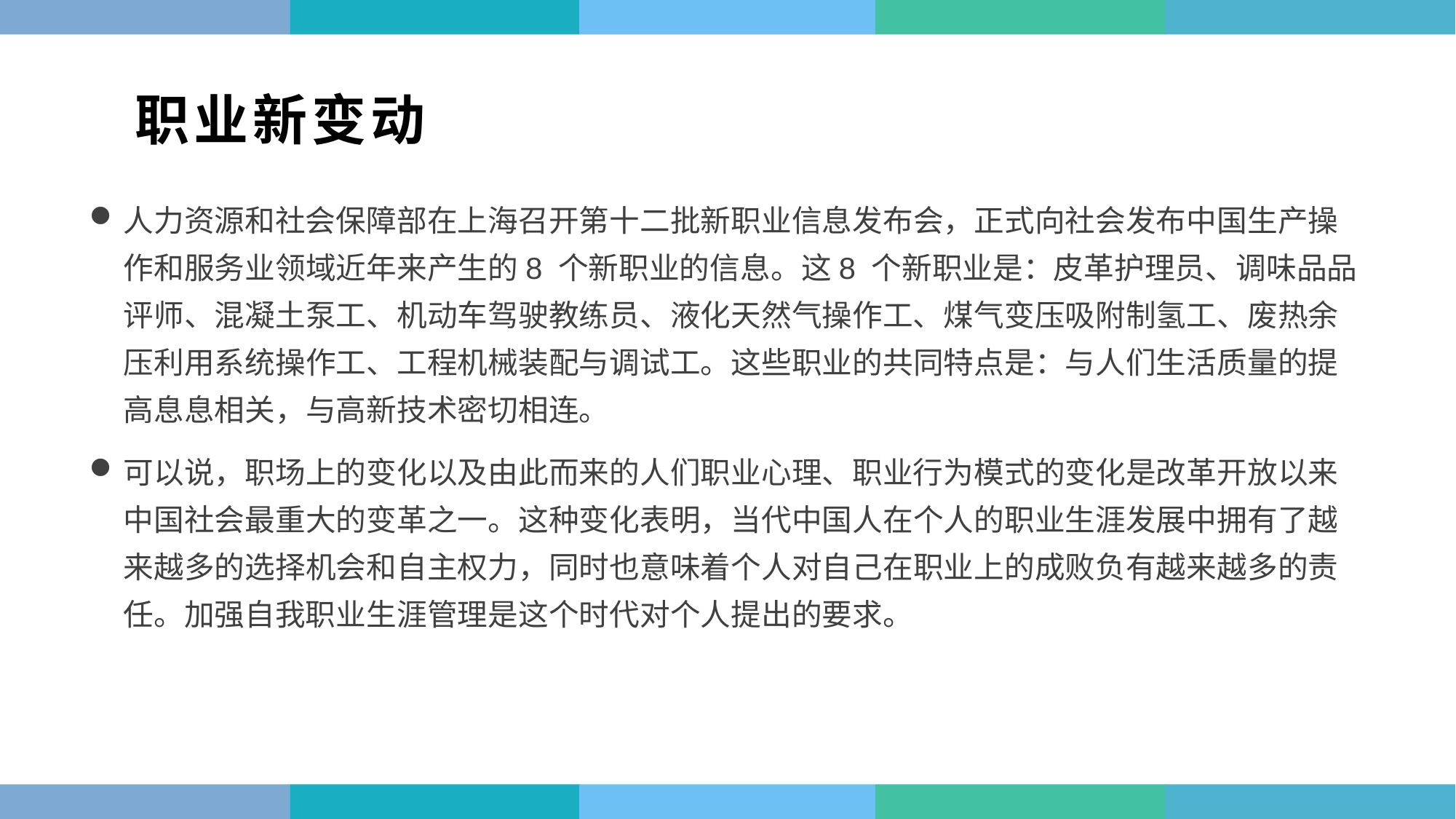

职业新变动
人力资源和社会保障部在上海召开第十二批新职业信息发布会，正式向社会发布中国生产操作和服务业领域近年来产生的8 个新职业的信息。这8 个新职业是：皮革护理员、调味品品评师、混凝土泵工、机动车驾驶教练员、液化天然气操作工、煤气变压吸附制氢工、废热余压利用系统操作工、工程机械装配与调试工。这些职业的共同特点是：与人们生活质量的提高息息相关，与高新技术密切相连。
可以说，职场上的变化以及由此而来的人们职业心理、职业行为模式的变化是改革开放以来中国社会最重大的变革之一。这种变化表明，当代中国人在个人的职业生涯发展中拥有了越来越多的选择机会和自主权力，同时也意味着个人对自己在职业上的成败负有越来越多的责任。加强自我职业生涯管理是这个时代对个人提出的要求。